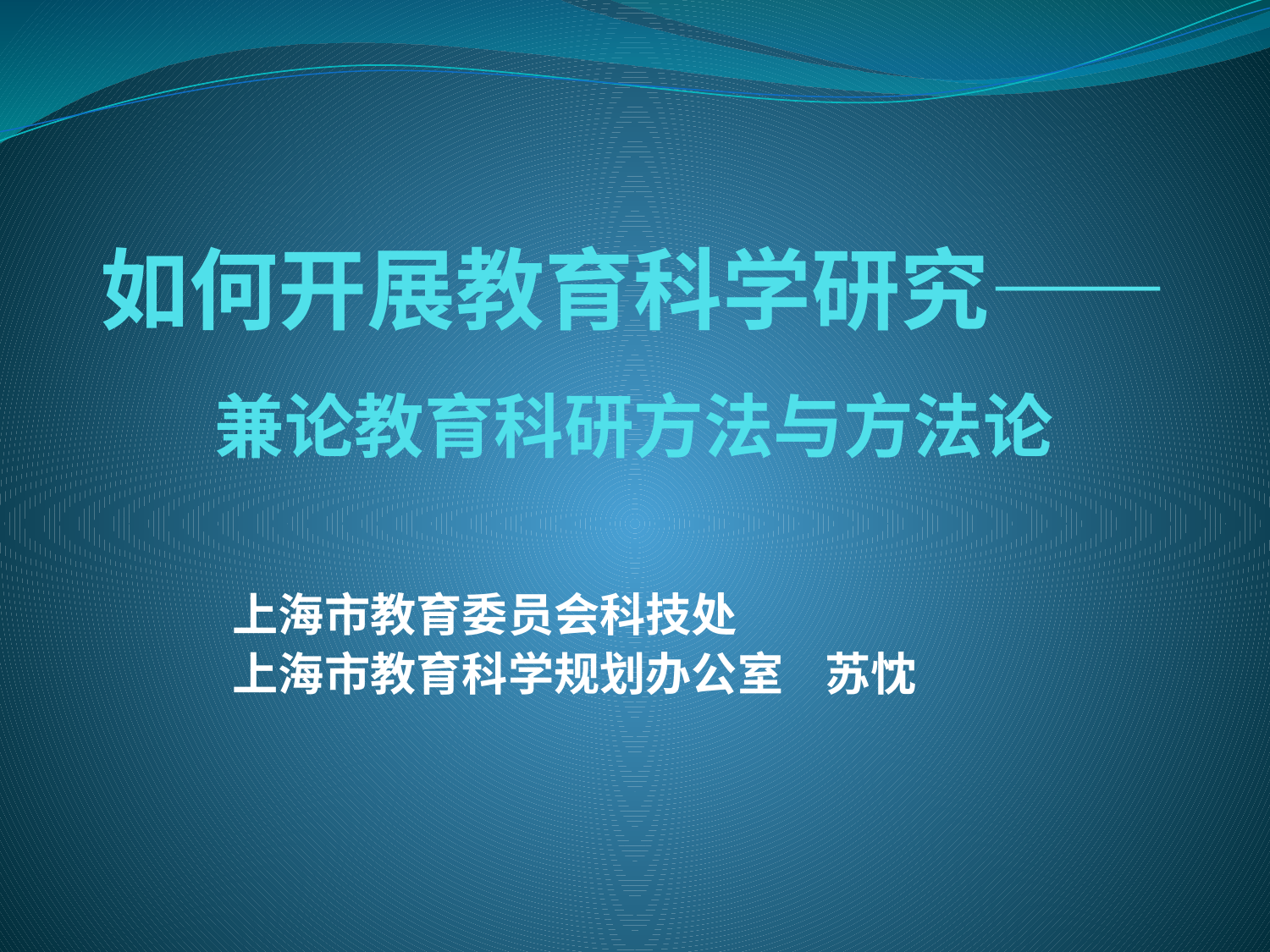

# 如何开展教育科学研究——兼论教育科研方法与方法论
   上海市教育委员会科技处
   上海市教育科学规划办公室    苏忱